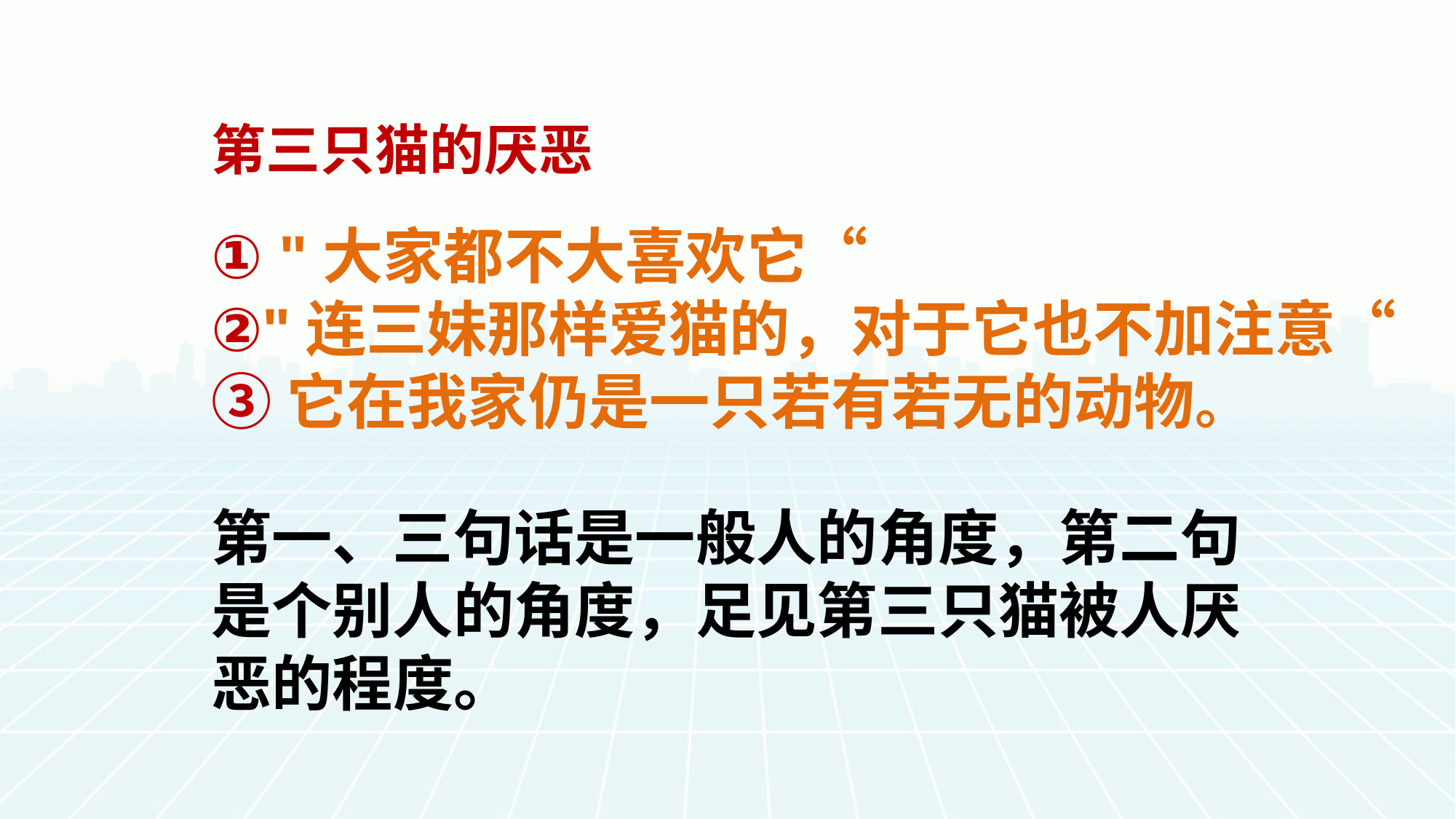

第三只猫的厌恶
① "大家都不大喜欢它“
②"连三妹那样爱猫的，对于它也不加注意“
③它在我家仍是一只若有若无的动物。
第一、三句话是一般人的角度，第二句是个别人的角度，足见第三只猫被人厌恶的程度。